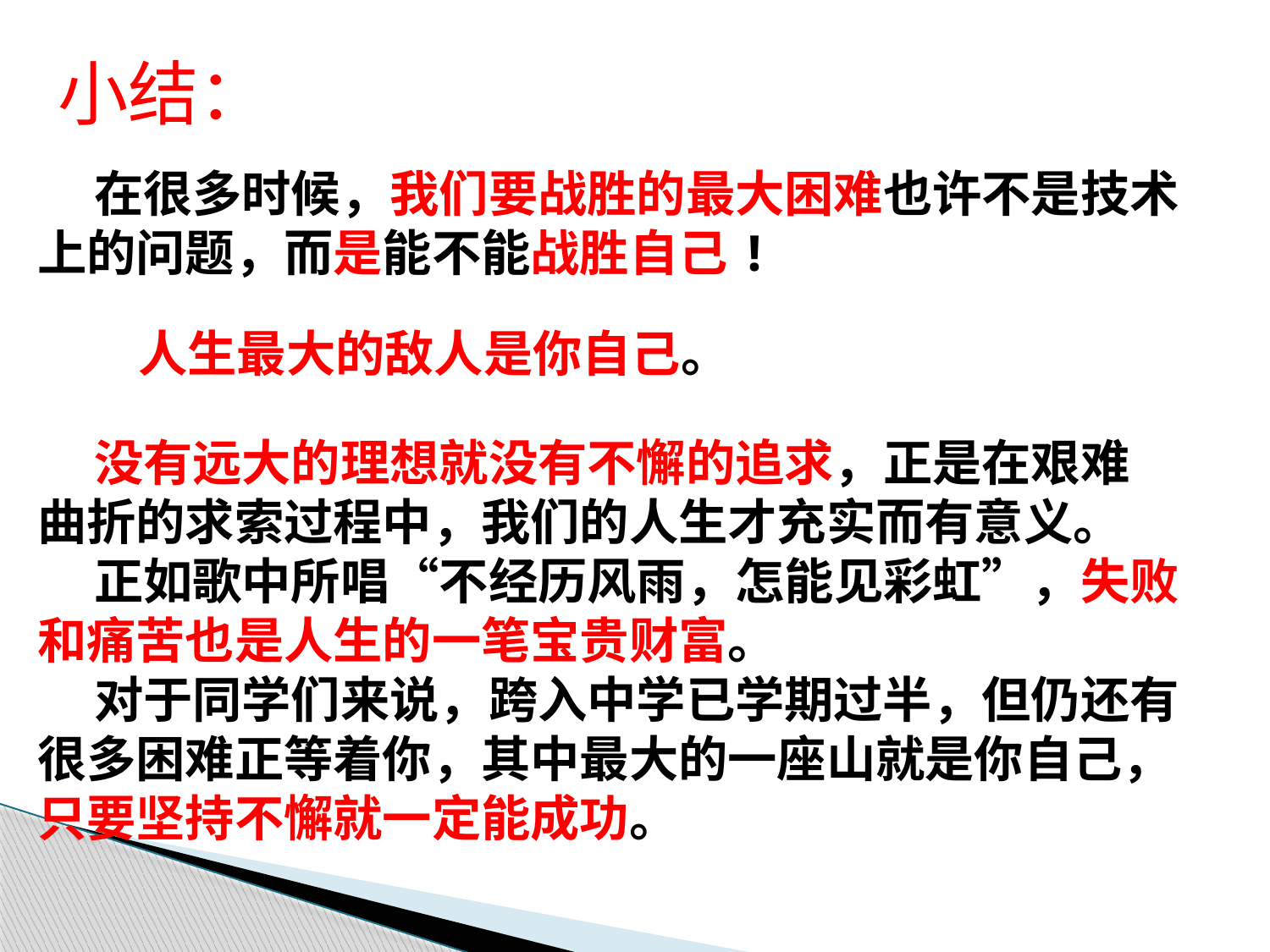

小结：
    在很多时候，我们要战胜的最大困难也许不是技术
上的问题，而是能不能战胜自己!
  人生最大的敌人是你自己。
    没有远大的理想就没有不懈的追求，正是在艰难
曲折的求索过程中，我们的人生才充实而有意义。
    正如歌中所唱“不经历风雨，怎能见彩虹”，失败
和痛苦也是人生的一笔宝贵财富。
    对于同学们来说，跨入中学已学期过半，但仍还有很多困难正等着你，其中最大的一座山就是你自己，只要坚持不懈就一定能成功。